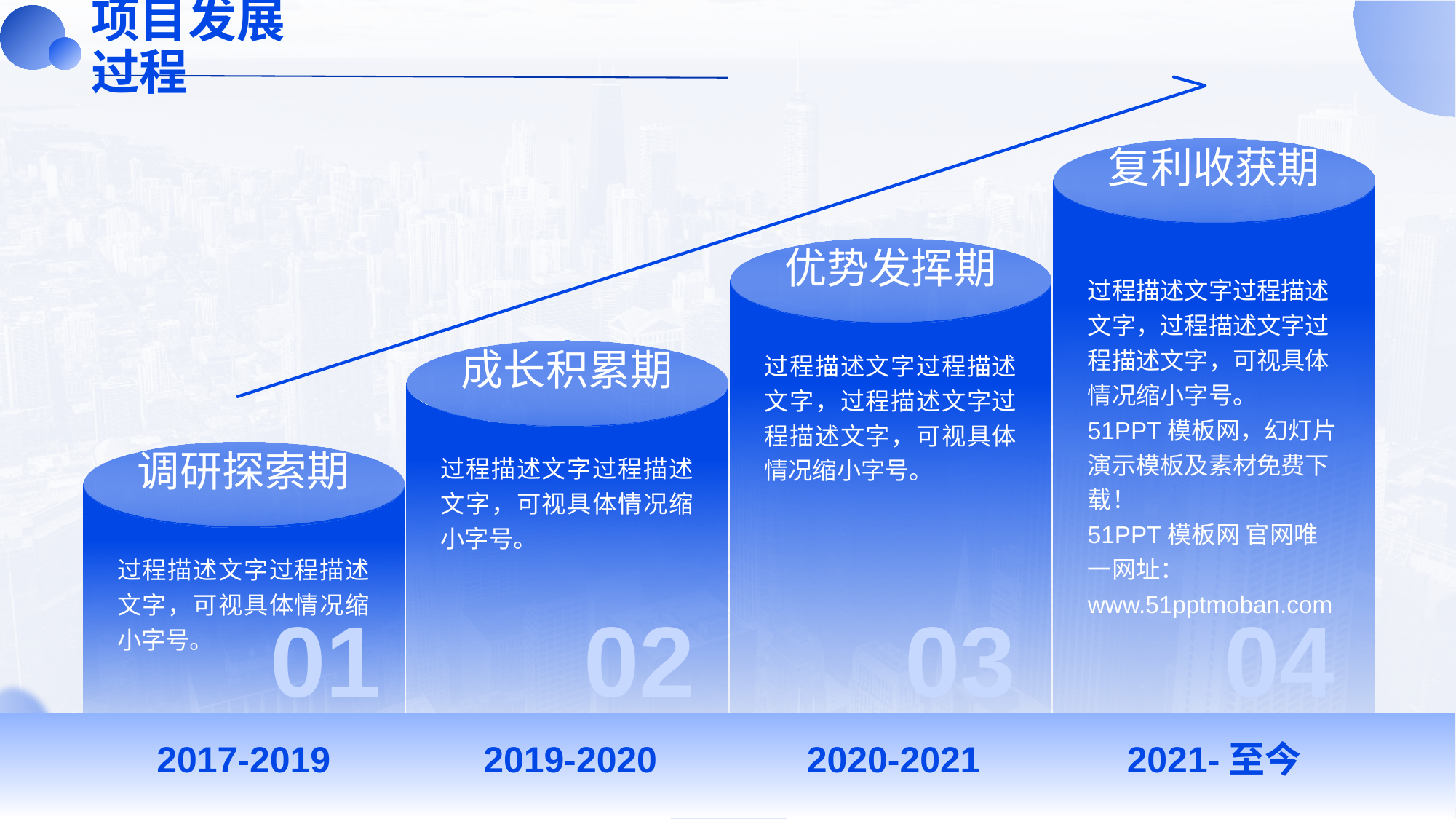

# 项目发展过程

复利收获期
过程描述文字过程描述文字，过程描述文字过程描述文字，可视具体情况缩小字号。
51PPT模板网，幻灯片演示模板及素材免费下载！
51PPT模板网 官网唯一网址：www.51pptmoban.com
04

优势发挥期
过程描述文字过程描述文字，过程描述文字过程描述文字，可视具体情况缩小字号。
03

成长积累期
过程描述文字过程描述文字，可视具体情况缩小字号。
02

调研探索期
过程描述文字过程描述文字，可视具体情况缩小字号。
01

2017-2019
2019-2020
2020-2021
2021-至今